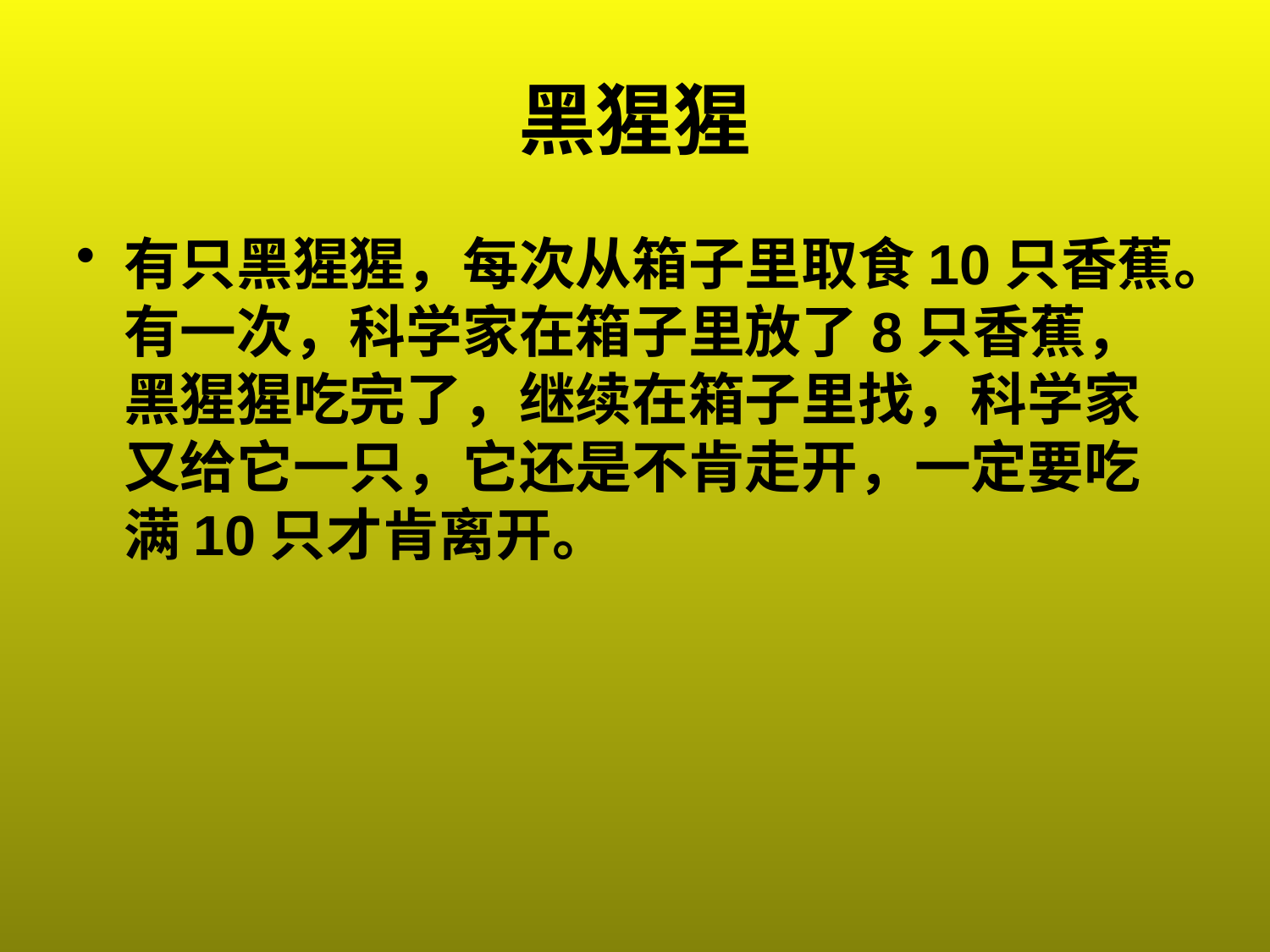

# 黑猩猩
有只黑猩猩，每次从箱子里取食10只香蕉。有一次，科学家在箱子里放了8只香蕉，黑猩猩吃完了，继续在箱子里找，科学家又给它一只，它还是不肯走开，一定要吃满10只才肯离开。